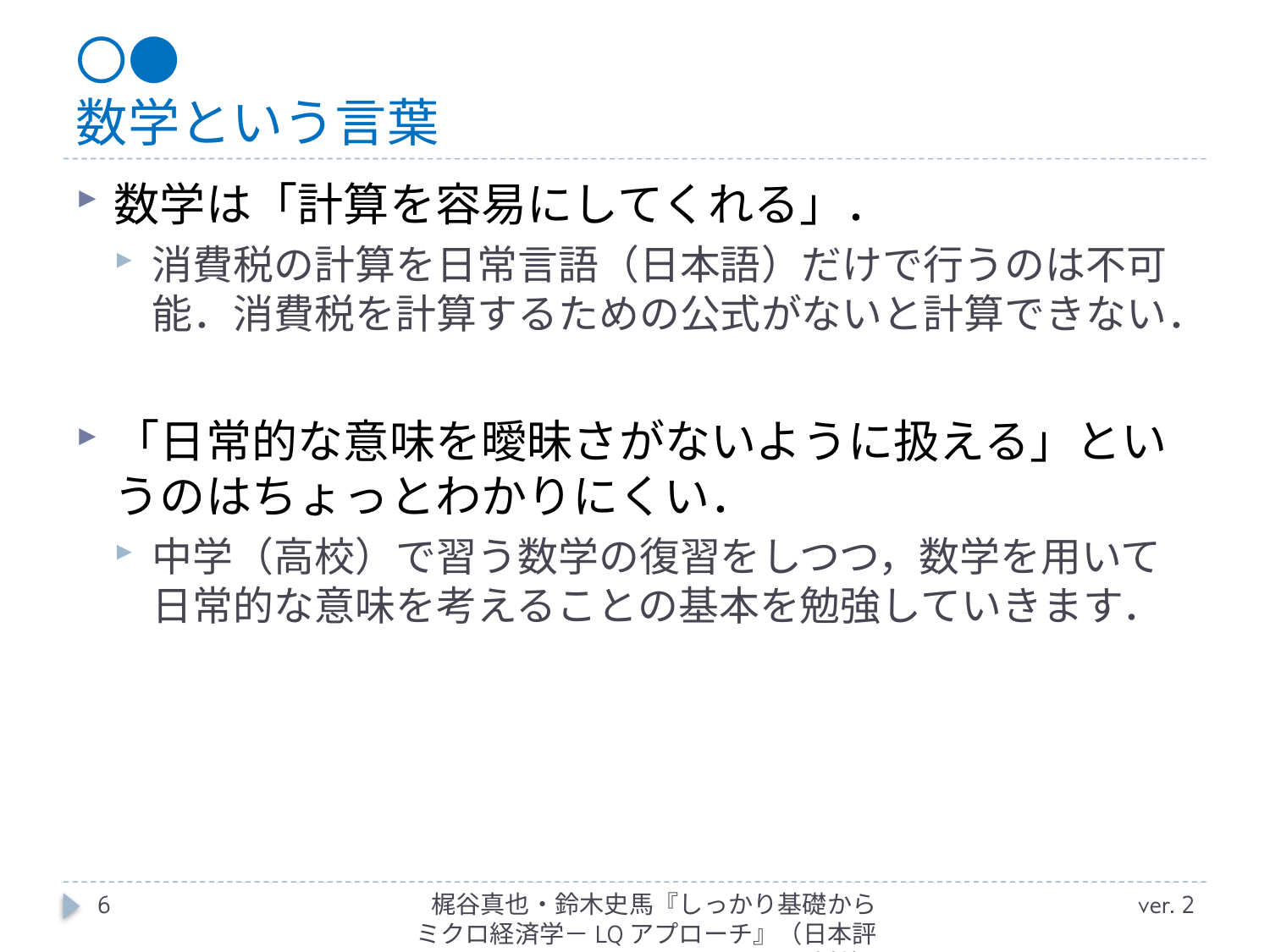

# 〇● 数学という言葉
数学は「計算を容易にしてくれる」．
消費税の計算を日常言語（日本語）だけで行うのは不可能．消費税を計算するための公式がないと計算できない．

「日常的な意味を曖昧さがないように扱える」というのはちょっとわかりにくい．
中学（高校）で習う数学の復習をしつつ，数学を用いて日常的な意味を考えることの基本を勉強していきます．
6
梶谷真也・鈴木史馬『しっかり基礎からミクロ経済学－LQアプローチ』（日本評論社）
ver. 2